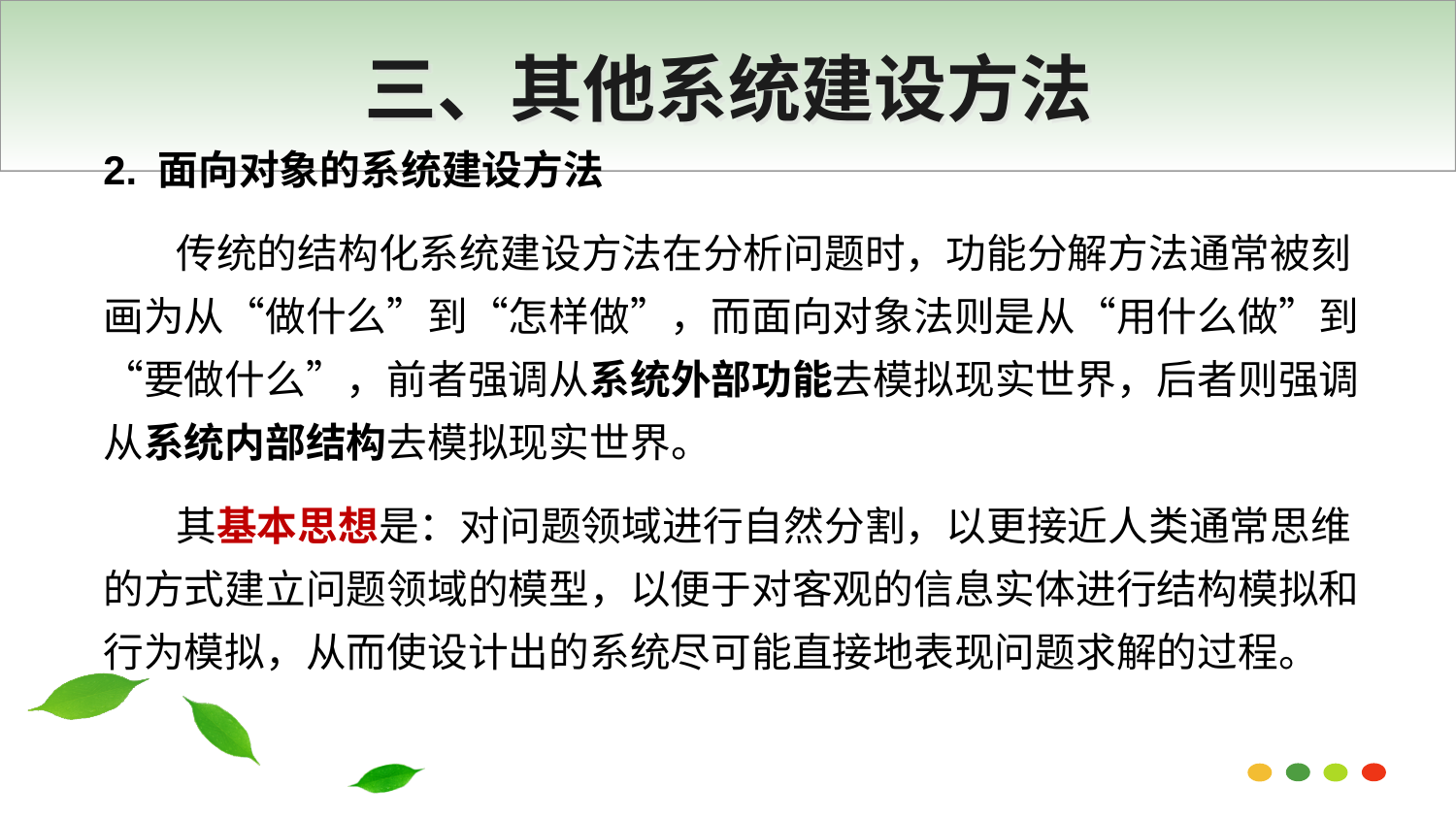

# 三、其他系统建设方法
2. 面向对象的系统建设方法
传统的结构化系统建设方法在分析问题时，功能分解方法通常被刻画为从“做什么”到“怎样做”，而面向对象法则是从“用什么做”到“要做什么”，前者强调从系统外部功能去模拟现实世界，后者则强调从系统内部结构去模拟现实世界。
其基本思想是：对问题领域进行自然分割，以更接近人类通常思维的方式建立问题领域的模型，以便于对客观的信息实体进行结构模拟和行为模拟，从而使设计出的系统尽可能直接地表现问题求解的过程。